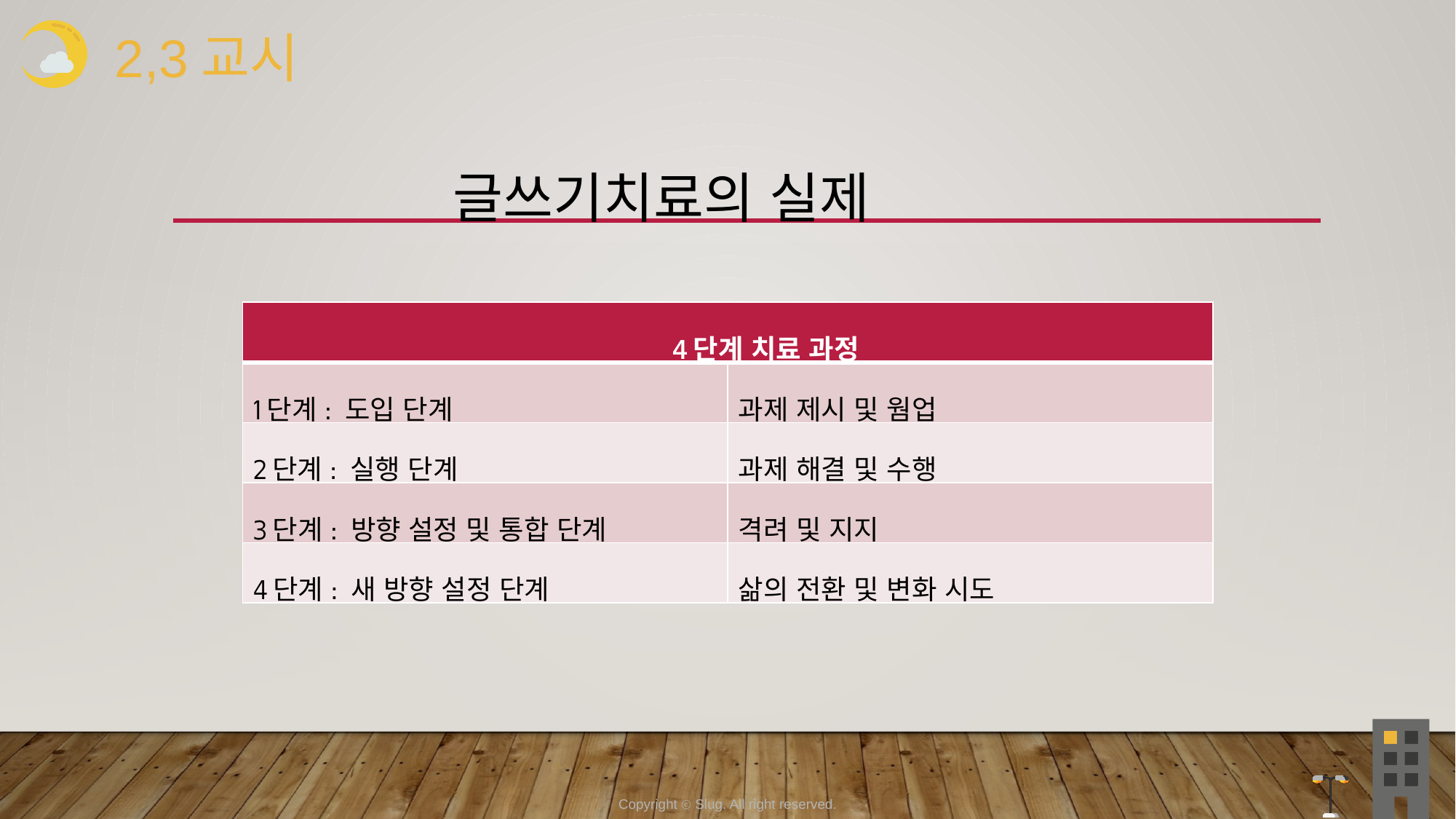

2,3교시

                   글쓰기치료의 실제

| 4단계 치료 과정 |  |
| --- | --- |
| 1단계: 도입 단계 | 과제 제시 및 웜업 |
| 2단계: 실행 단계 | 과제 해결 및 수행 |
| 3단계: 방향 설정 및 통합 단계 | 격려 및 지지 |
| 4단계: 새 방향 설정 단계 | 삶의 전환 및 변화 시도 |

Copyright ⓒ Slug. All right reserved.